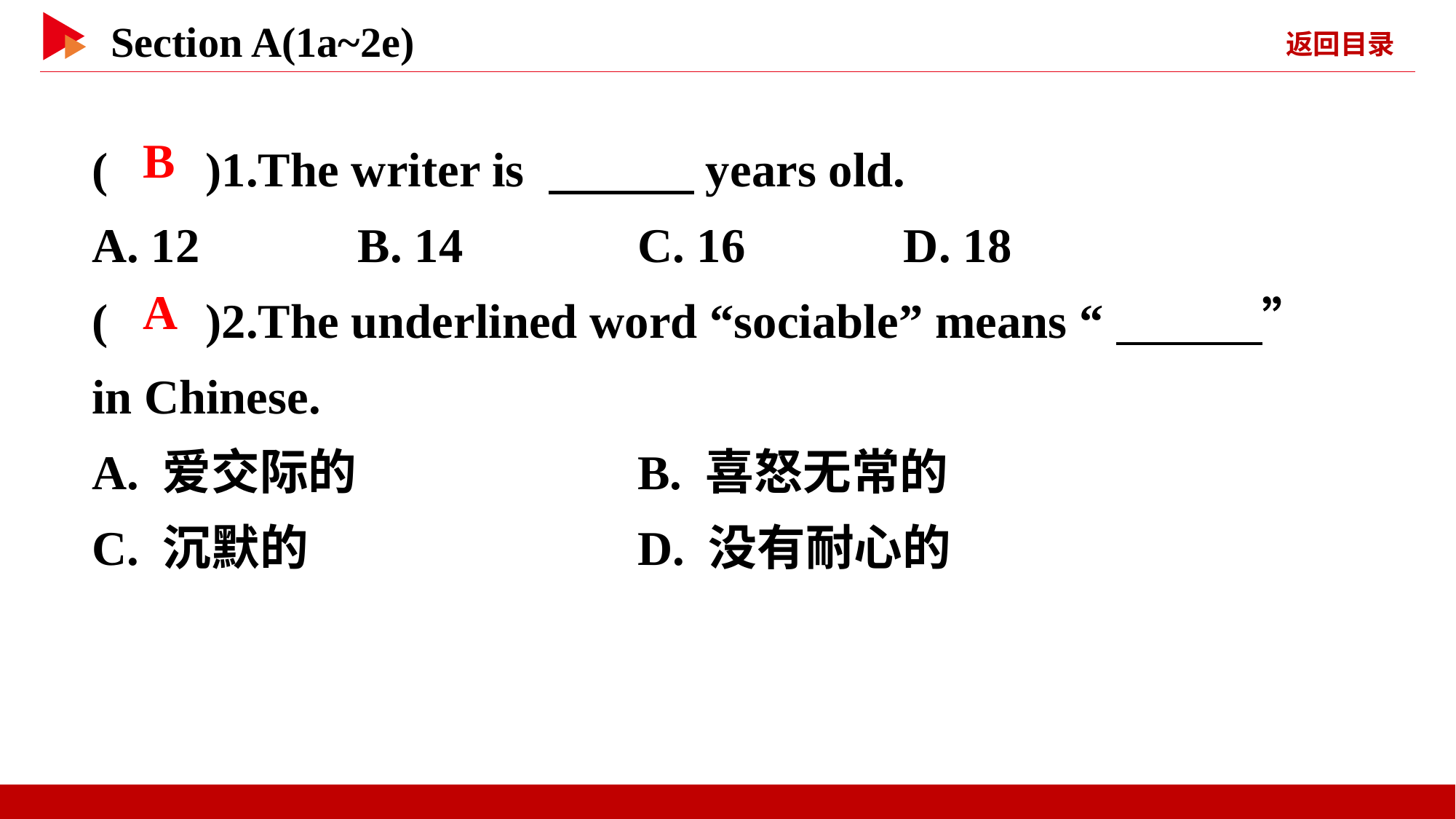

(        )1.The writer is 　　　years old.
A. 12             B. 14		C. 16             D. 18
(        )2.The underlined word “sociable” means “　　　” in Chinese.
A. 爱交际的			B. 喜怒无常的
C. 沉默的				D. 没有耐心的
   B
   A